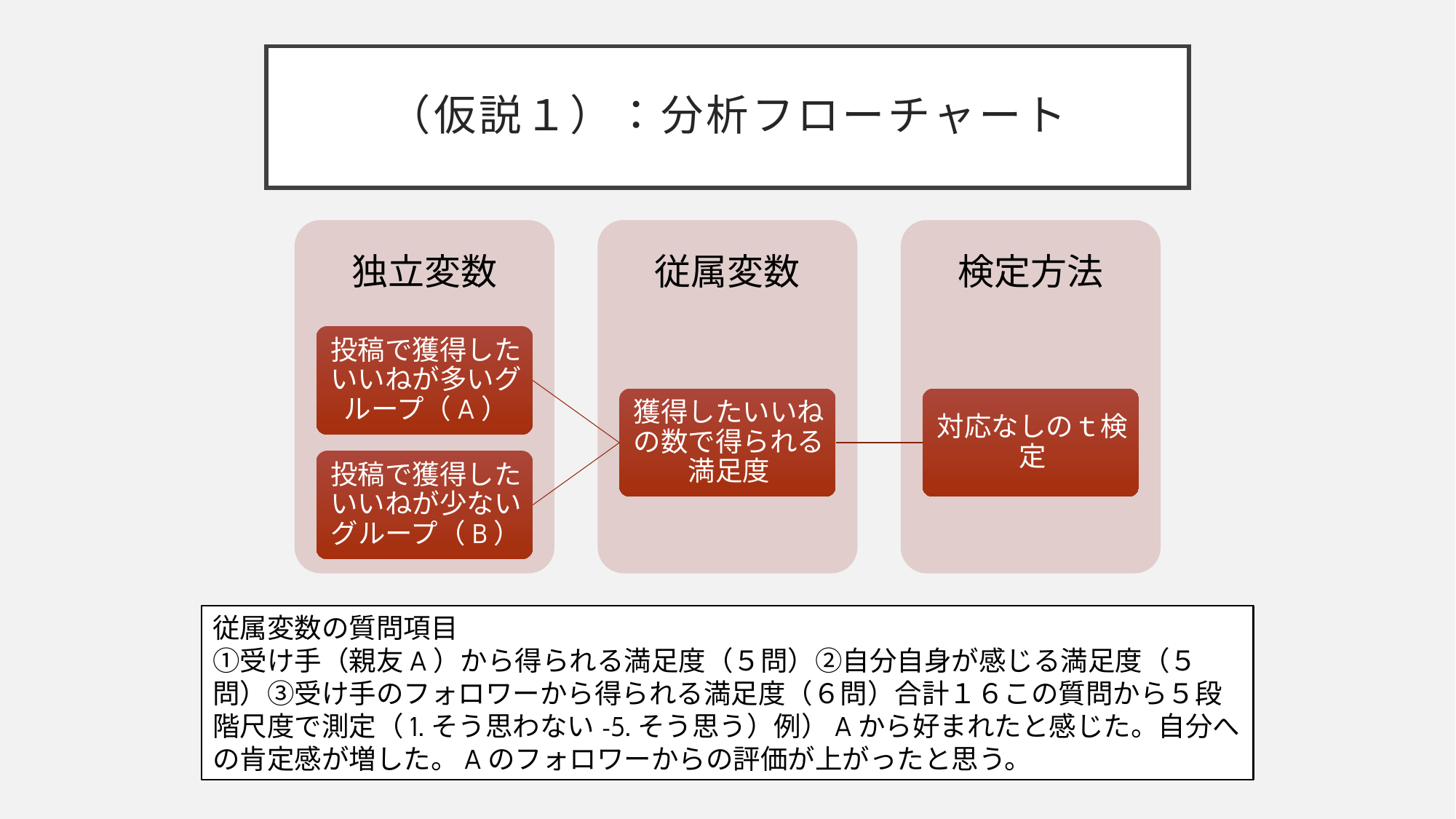

# （仮説１）：分析フローチャート
独立変数
従属変数
検定方法
対応なしのｔ検定

獲得したいいねの数で得られる満足度

投稿で獲得したいいねが多いグループ（A）

投稿で獲得したいいねが少ないグループ（B）
従属変数の質問項目
①受け手（親友A）から得られる満足度（５問）②自分自身が感じる満足度（５問）③受け手のフォロワーから得られる満足度（６問）合計１６この質問から５段階尺度で測定（1.そう思わない-5.そう思う）例）Aから好まれたと感じた。自分への肯定感が増した。Aのフォロワーからの評価が上がったと思う。